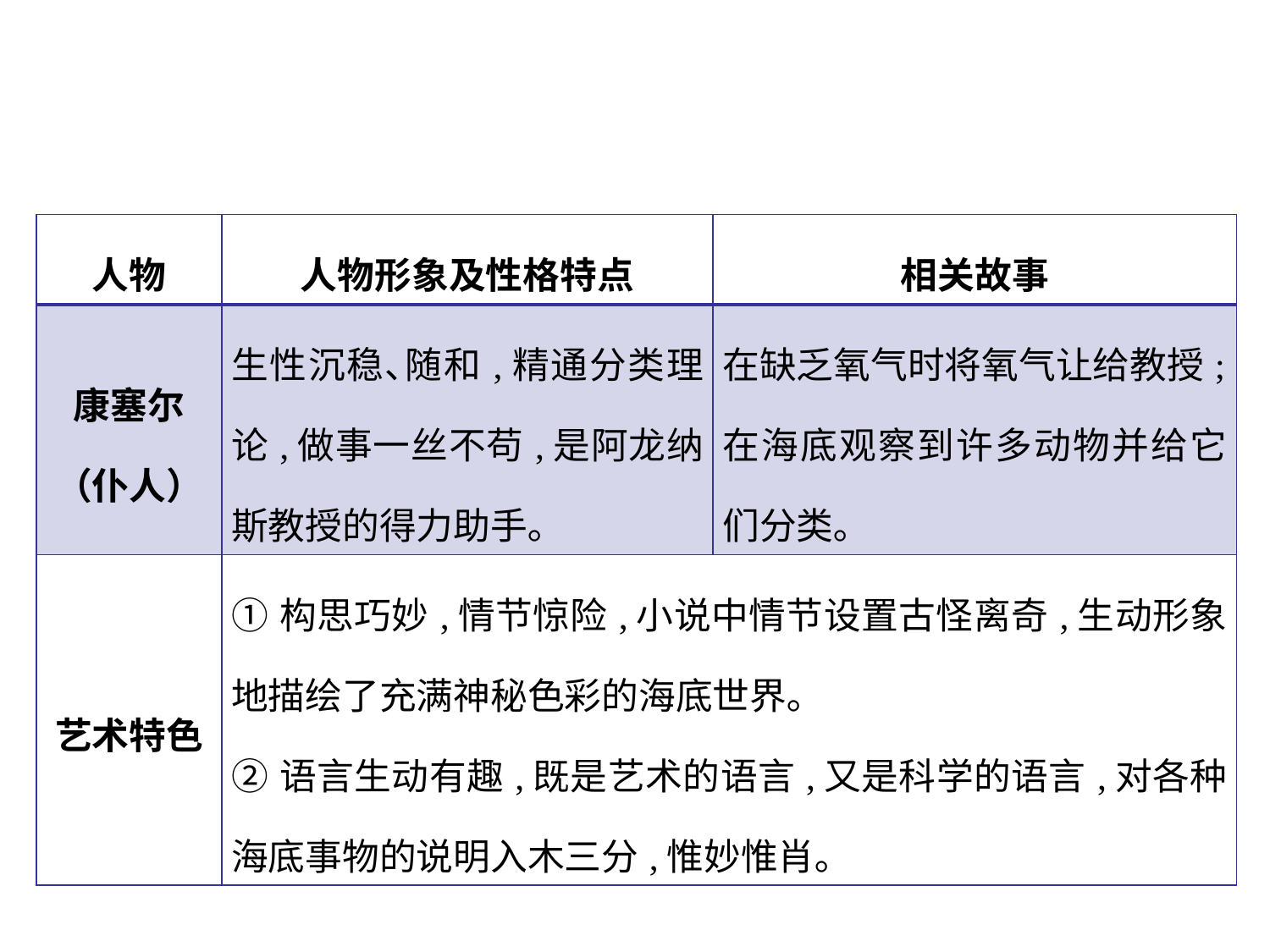

| 人物 | 人物形象及性格特点 | 相关故事 |
| --- | --- | --- |
| 康塞尔 （仆人） | 生性沉稳､随和,精通分类理论,做事一丝不苟,是阿龙纳斯教授的得力助手｡ | 在缺乏氧气时将氧气让给教授;在海底观察到许多动物并给它们分类｡ |
| 艺术特色 | ①构思巧妙,情节惊险,小说中情节设置古怪离奇,生动形象地描绘了充满神秘色彩的海底世界｡ ②语言生动有趣,既是艺术的语言,又是科学的语言,对各种海底事物的说明入木三分,惟妙惟肖｡ |  |